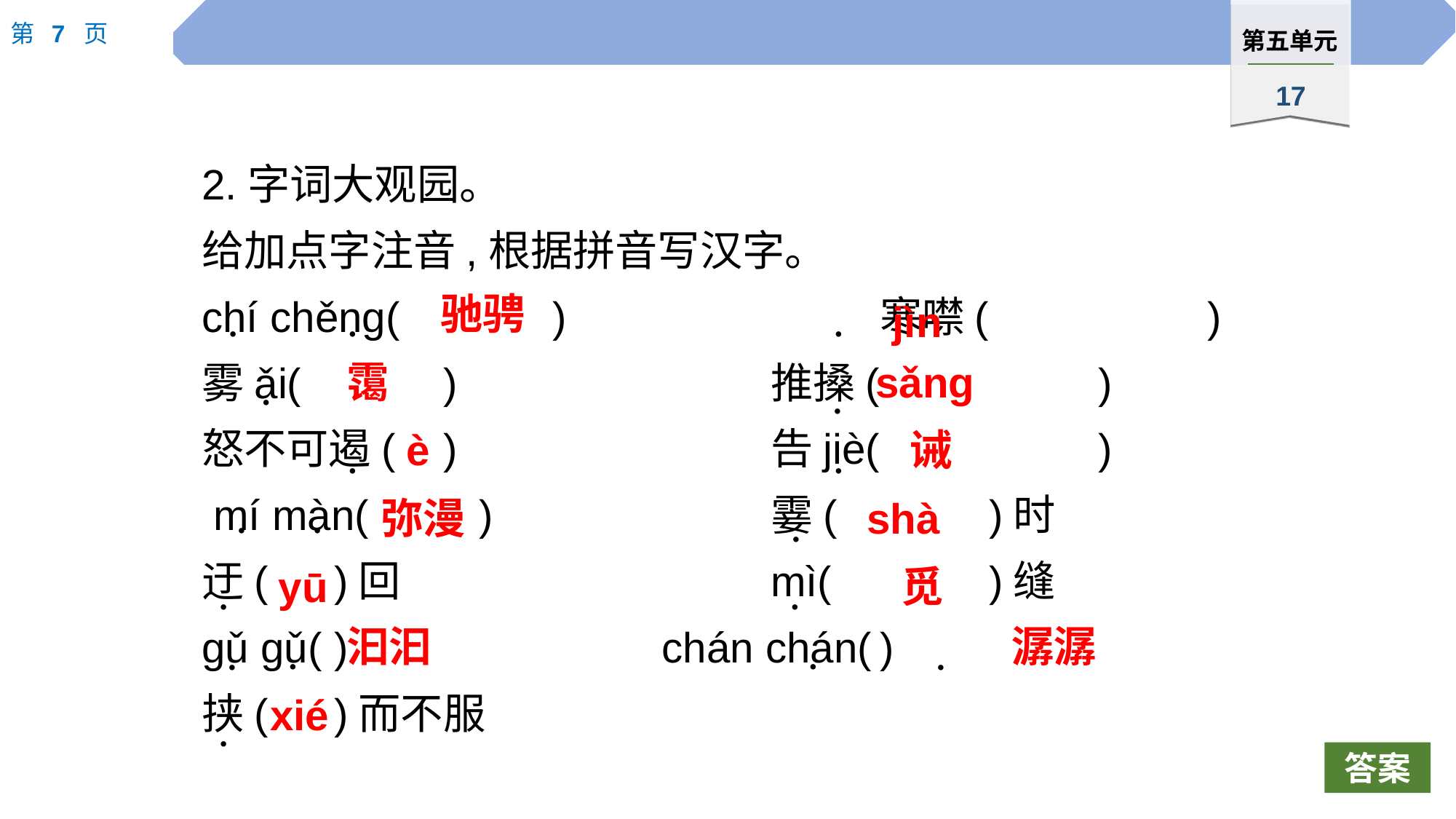

2.字词大观园。
给加点字注音,根据拼音写汉字。
chí chěng(		)　　		寒噤(		)
雾ǎi(		)	 		推搡(		)
怒不可遏(	)			告jiè(		)
 mí màn(	   )	 		霎(		)时
迂(	)回				mì(		)缝
gǔ gǔ(	)			chán chán(	)
挟(	)而不服
驰骋
jìn
 ·
 ·
 ·
霭
sǎng
 ·
 ·
è
诫
 ·
 ·
弥漫
shà
 ·
 ·
 ·
yū
觅
 ·
 ·
汩汩
潺潺
 ·
 ·
 ·
 ·
xié
 ·
答案